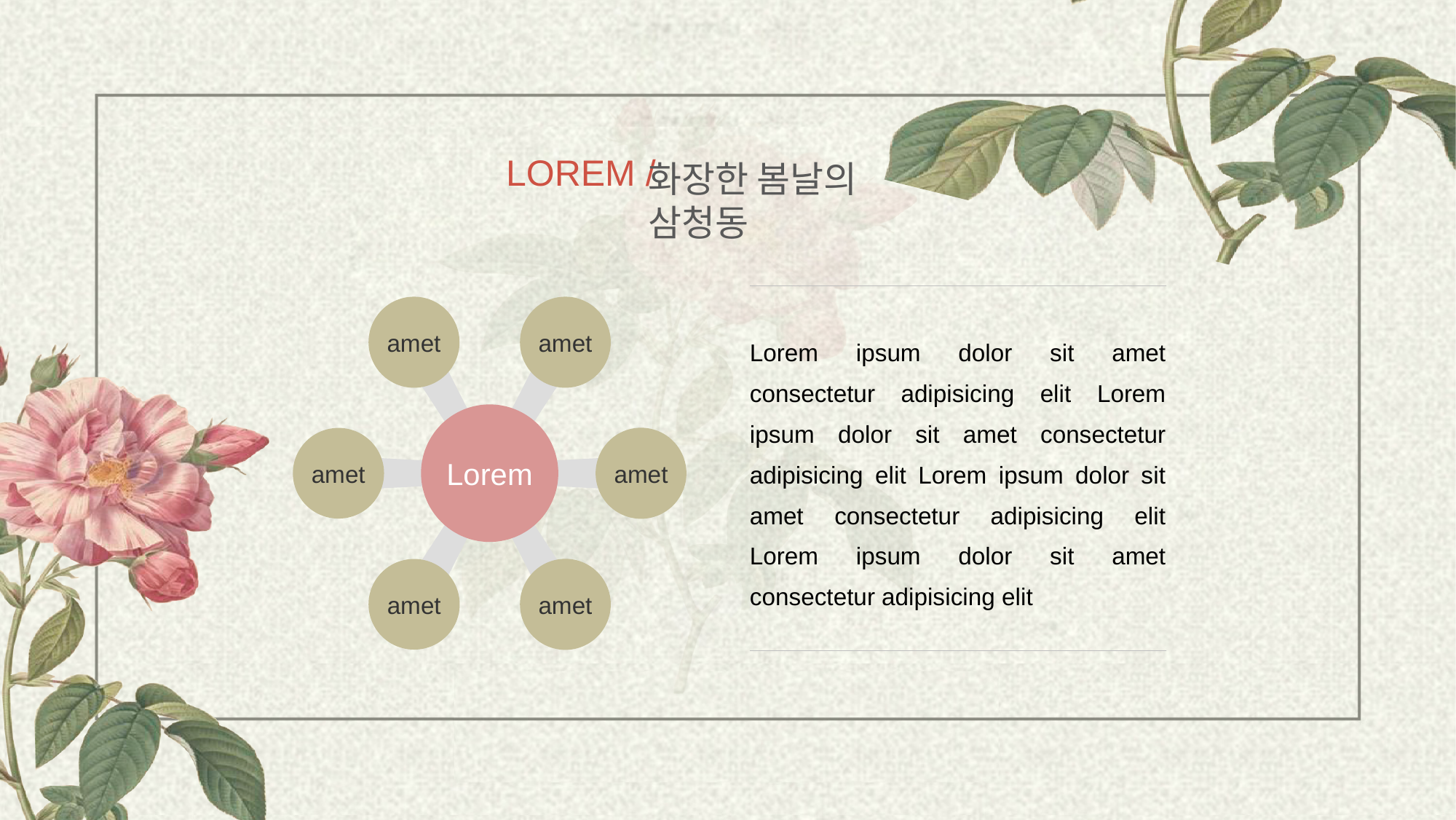

LOREM /
화장한 봄날의 삼청동
Lorem ipsum dolor sit amet consectetur adipisicing elit Lorem ipsum dolor sit amet consectetur adipisicing elit Lorem ipsum dolor sit amet consectetur adipisicing elit Lorem ipsum dolor sit amet consectetur adipisicing elit
amet
amet

Lorem
amet
amet

amet
amet